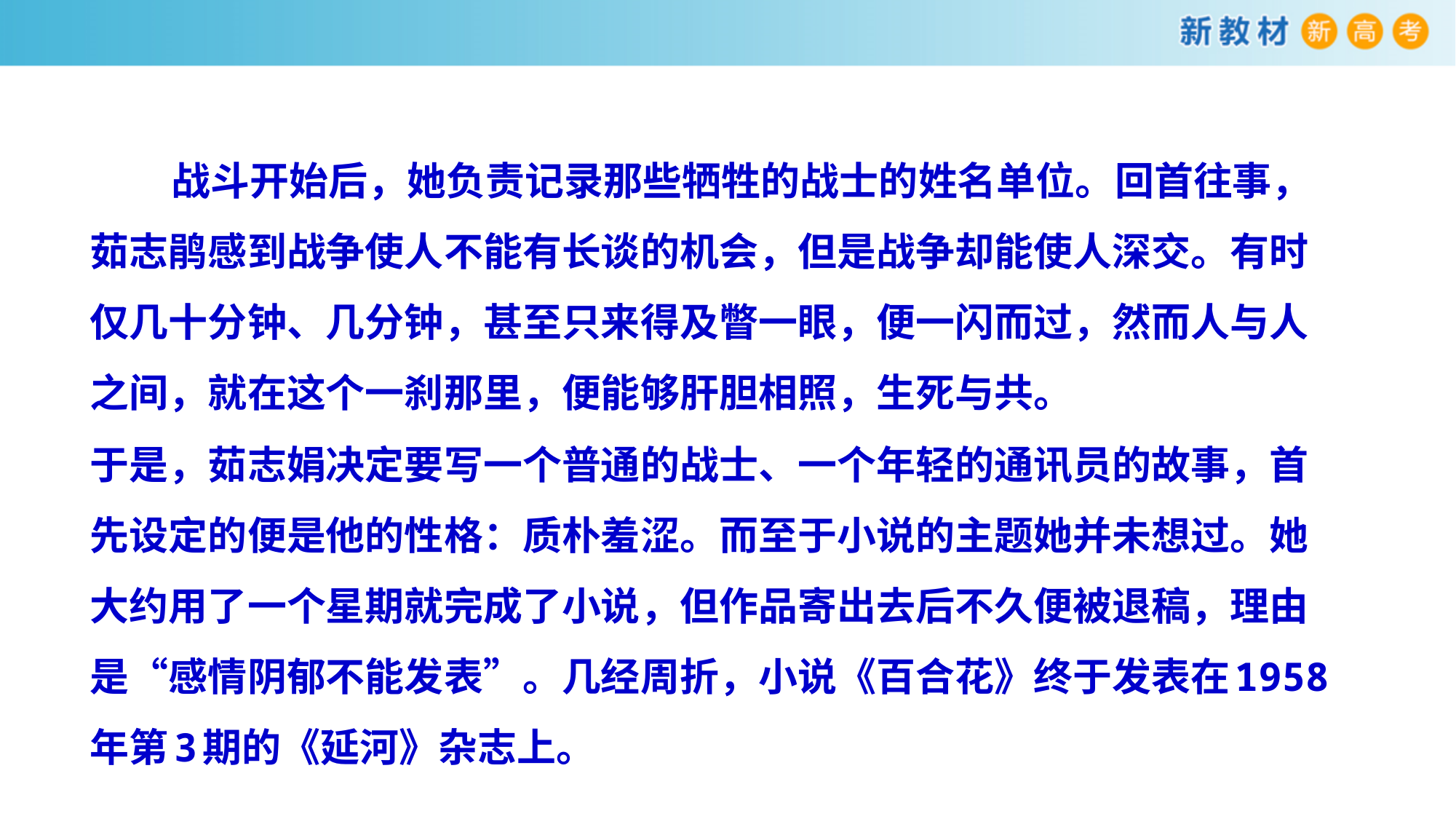

战斗开始后，她负责记录那些牺牲的战士的姓名单位。回首往事，茹志鹃感到战争使人不能有长谈的机会，但是战争却能使人深交。有时仅几十分钟、几分钟，甚至只来得及瞥一眼，便一闪而过，然而人与人之间，就在这个一刹那里，便能够肝胆相照，生死与共。
于是，茹志娟决定要写一个普通的战士、一个年轻的通讯员的故事，首先设定的便是他的性格：质朴羞涩。而至于小说的主题她并未想过。她大约用了一个星期就完成了小说，但作品寄出去后不久便被退稿，理由是“感情阴郁不能发表”。几经周折，小说《百合花》终于发表在1958年第3期的《延河》杂志上。